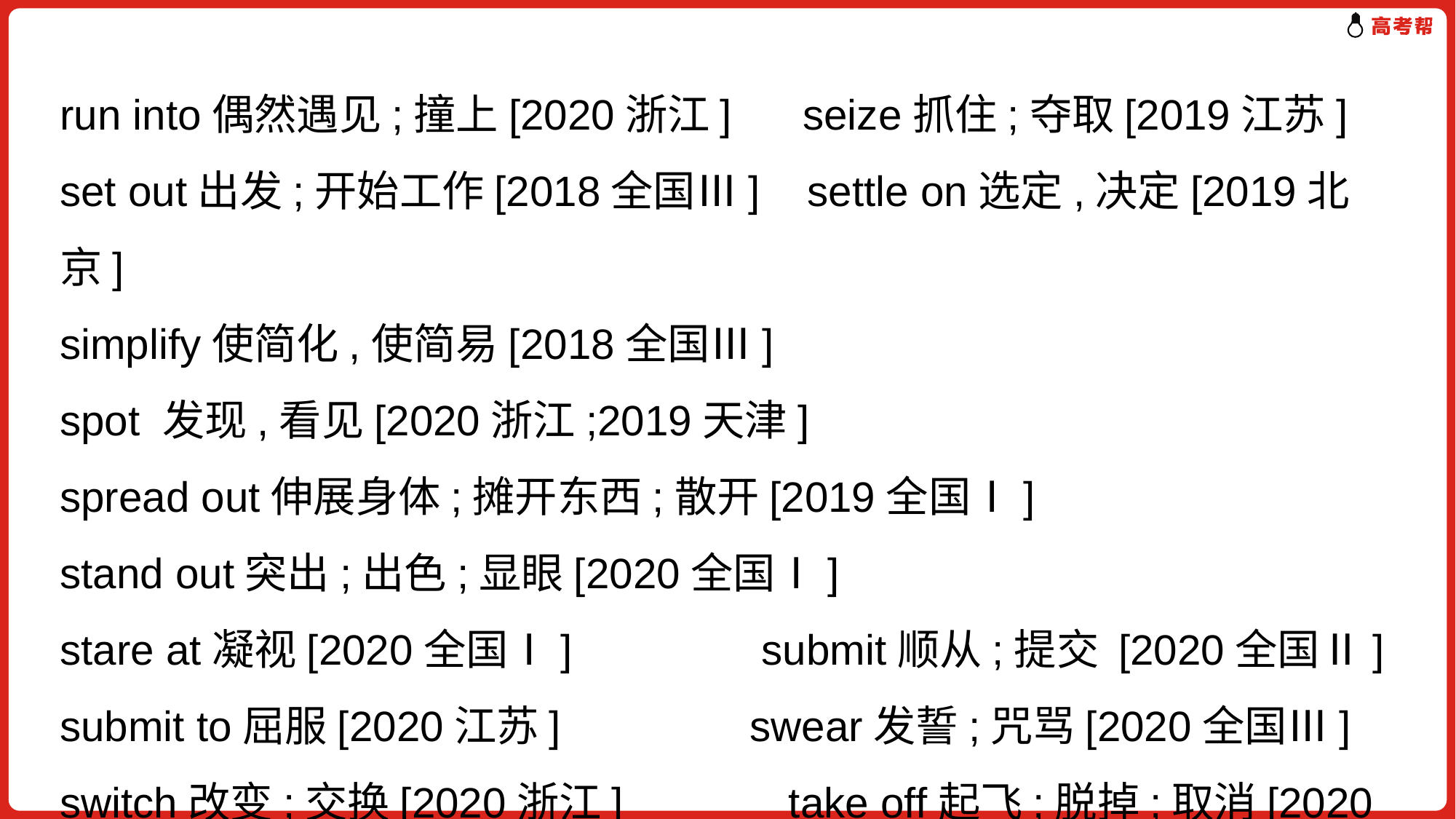

run into偶然遇见;撞上[2020浙江]      seize抓住;夺取[2019江苏]
set out出发;开始工作[2018全国Ⅲ]    settle on选定,决定[2019北京]
simplify使简化,使简易[2018全国Ⅲ]
spot 发现,看见[2020浙江;2019天津]
spread out伸展身体;摊开东西;散开[2019全国Ⅰ]
stand out突出;出色;显眼[2020全国Ⅰ]
stare at凝视[2020全国Ⅰ]                submit顺从;提交 [2020全国Ⅱ]
submit to屈服[2020江苏]                swear发誓;咒骂[2020全国Ⅲ]
switch改变;交换[2020浙江]              take off起飞;脱掉;取消[2020浙江]